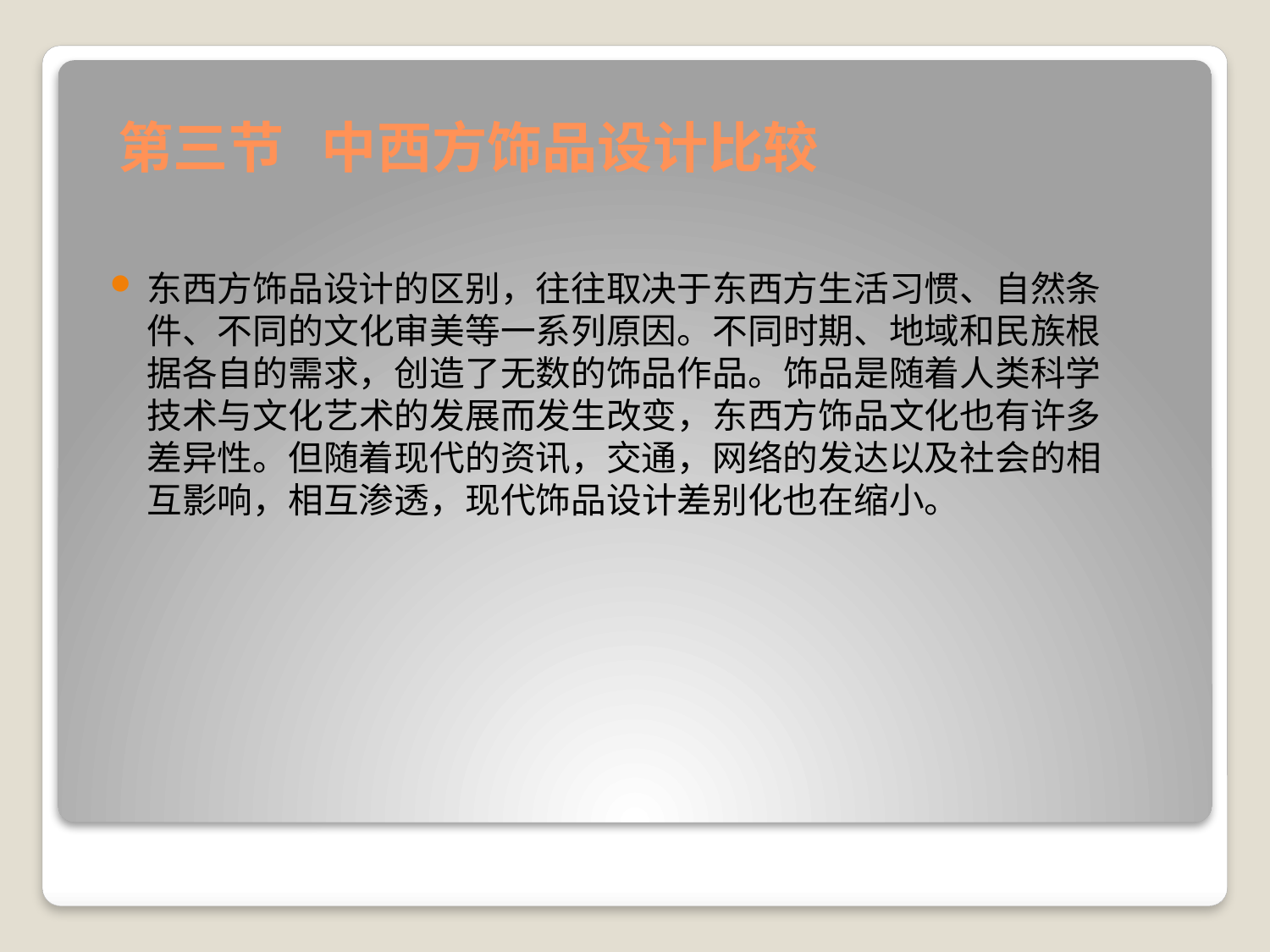

# 第三节   中西方饰品设计比较
东西方饰品设计的区别，往往取决于东西方生活习惯、自然条件、不同的文化审美等一系列原因。不同时期、地域和民族根据各自的需求，创造了无数的饰品作品。饰品是随着人类科学技术与文化艺术的发展而发生改变，东西方饰品文化也有许多差异性。但随着现代的资讯，交通，网络的发达以及社会的相互影响，相互渗透，现代饰品设计差别化也在缩小。